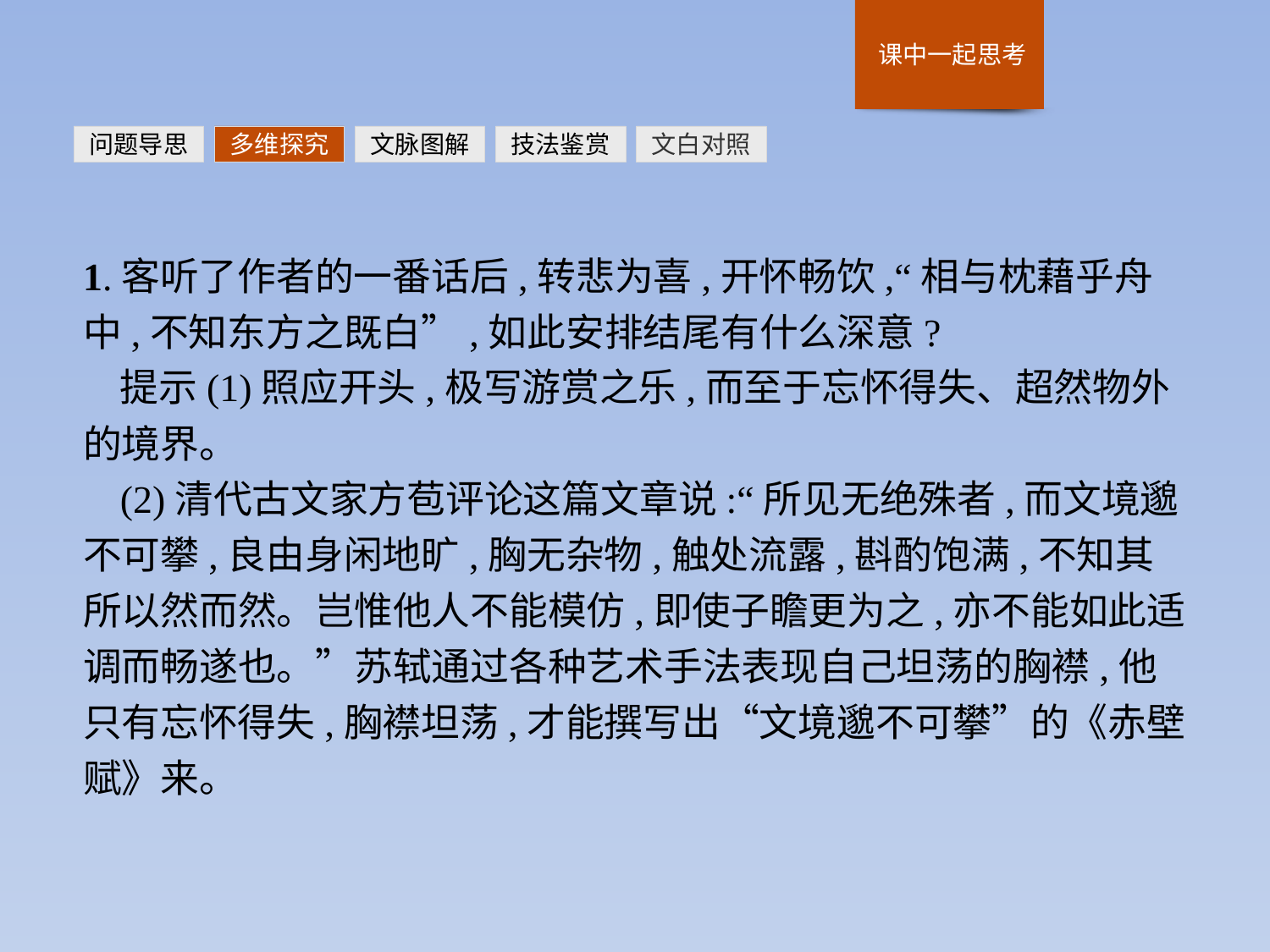

问题导思
多维探究
文脉图解
技法鉴赏
文白对照
1.客听了作者的一番话后,转悲为喜,开怀畅饮,“相与枕藉乎舟中,不知东方之既白”,如此安排结尾有什么深意?
提示(1)照应开头,极写游赏之乐,而至于忘怀得失、超然物外的境界。
(2)清代古文家方苞评论这篇文章说:“所见无绝殊者,而文境邈不可攀,良由身闲地旷,胸无杂物,触处流露,斟酌饱满,不知其所以然而然。岂惟他人不能模仿,即使子瞻更为之,亦不能如此适调而畅遂也。”苏轼通过各种艺术手法表现自己坦荡的胸襟,他只有忘怀得失,胸襟坦荡,才能撰写出“文境邈不可攀”的《赤壁赋》来。